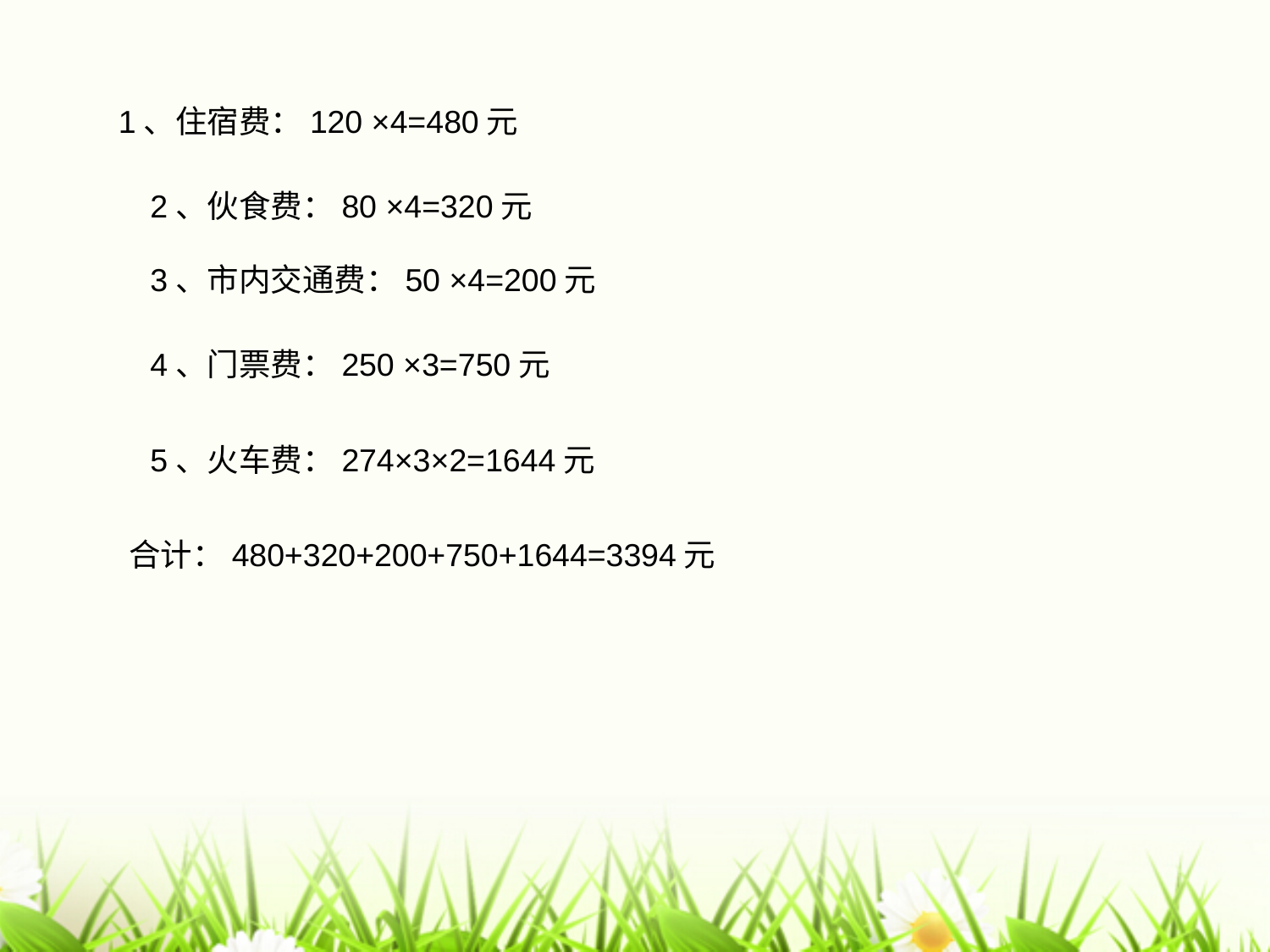

1、住宿费：120 ×4=480元
2、伙食费：80 ×4=320元
3、市内交通费：50 ×4=200元
4、门票费：250 ×3=750元
5、火车费：274×3×2=1644元
合计：480+320+200+750+1644=3394元